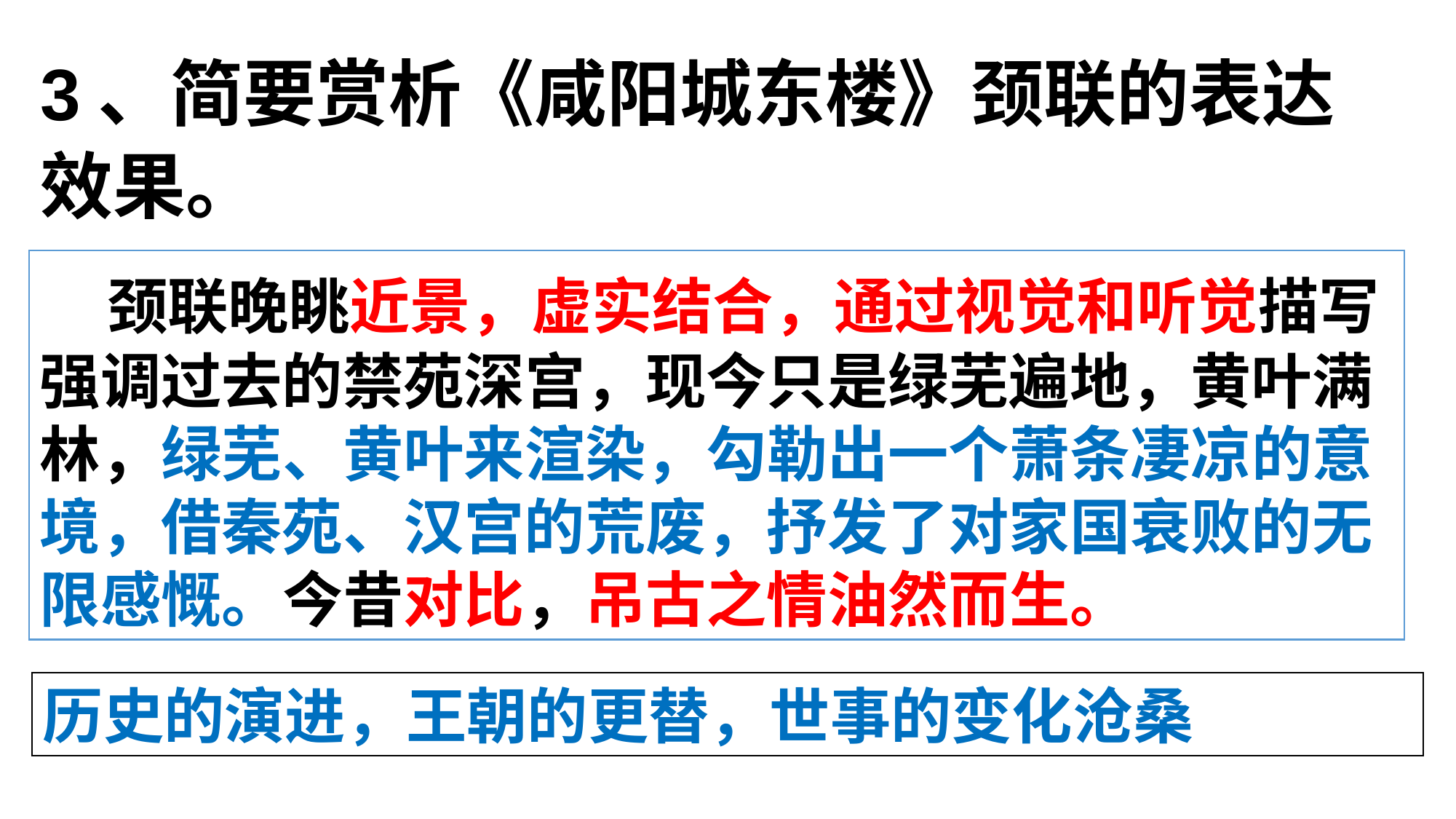

3、简要赏析《咸阳城东楼》颈联的表达效果。
   颈联晚眺近景，虚实结合，通过视觉和听觉描写强调过去的禁苑深宫，现今只是绿芜遍地，黄叶满林，绿芜、黄叶来渲染，勾勒出一个萧条凄凉的意境，借秦苑、汉宫的荒废，抒发了对家国衰败的无限感慨。今昔对比，吊古之情油然而生。
历史的演进，王朝的更替，世事的变化沧桑